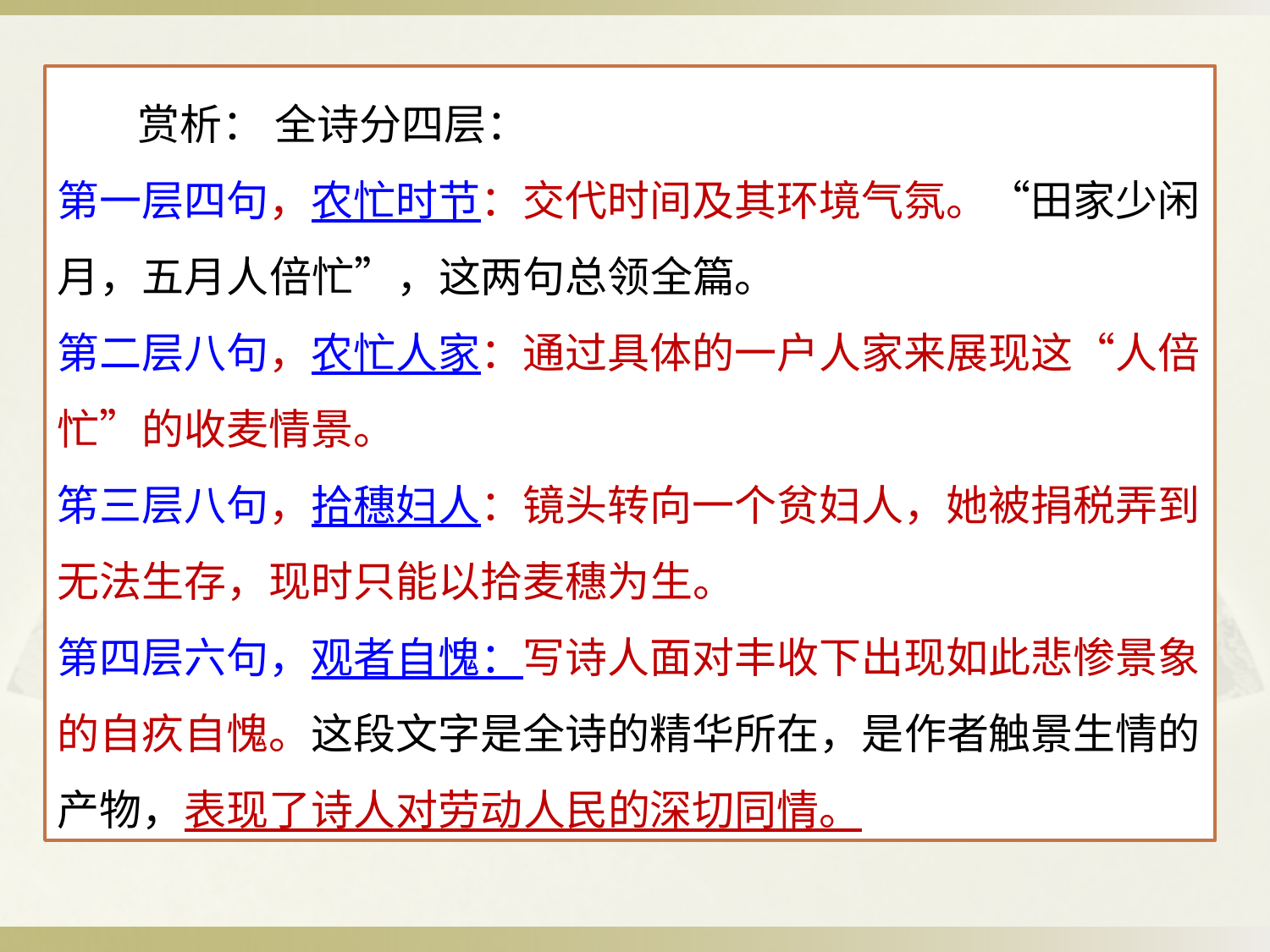

赏析： 全诗分四层：
第一层四句，农忙时节：交代时间及其环境气氛。“田家少闲月，五月人倍忙”，这两句总领全篇。
第二层八句，农忙人家：通过具体的一户人家来展现这“人倍忙”的收麦情景。
笫三层八句，拾穗妇人：镜头转向一个贫妇人，她被捐税弄到无法生存，现时只能以拾麦穗为生。
第四层六句，观者自愧：写诗人面对丰收下出现如此悲惨景象的自疚自愧。这段文字是全诗的精华所在，是作者触景生情的产物，表现了诗人对劳动人民的深切同情。